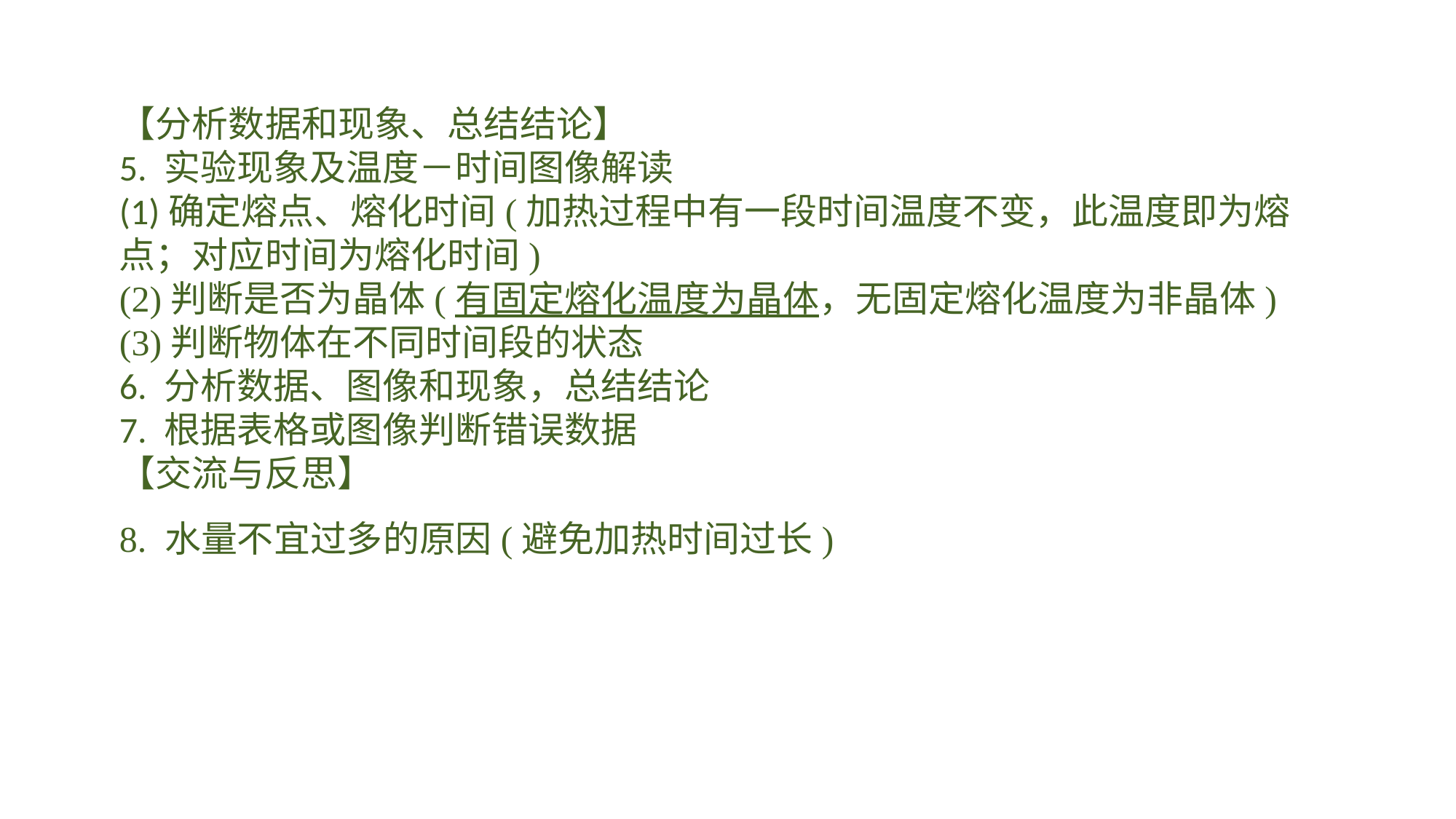

【分析数据和现象、总结结论】5. 实验现象及温度－时间图像解读(1)确定熔点、熔化时间(加热过程中有一段时间温度不变，此温度即为熔点；对应时间为熔化时间)(2)判断是否为晶体(有固定熔化温度为晶体，无固定熔化温度为非晶体)(3)判断物体在不同时间段的状态6. 分析数据、图像和现象，总结结论7. 根据表格或图像判断错误数据【交流与反思】8. 水量不宜过多的原因(避免加热时间过长)